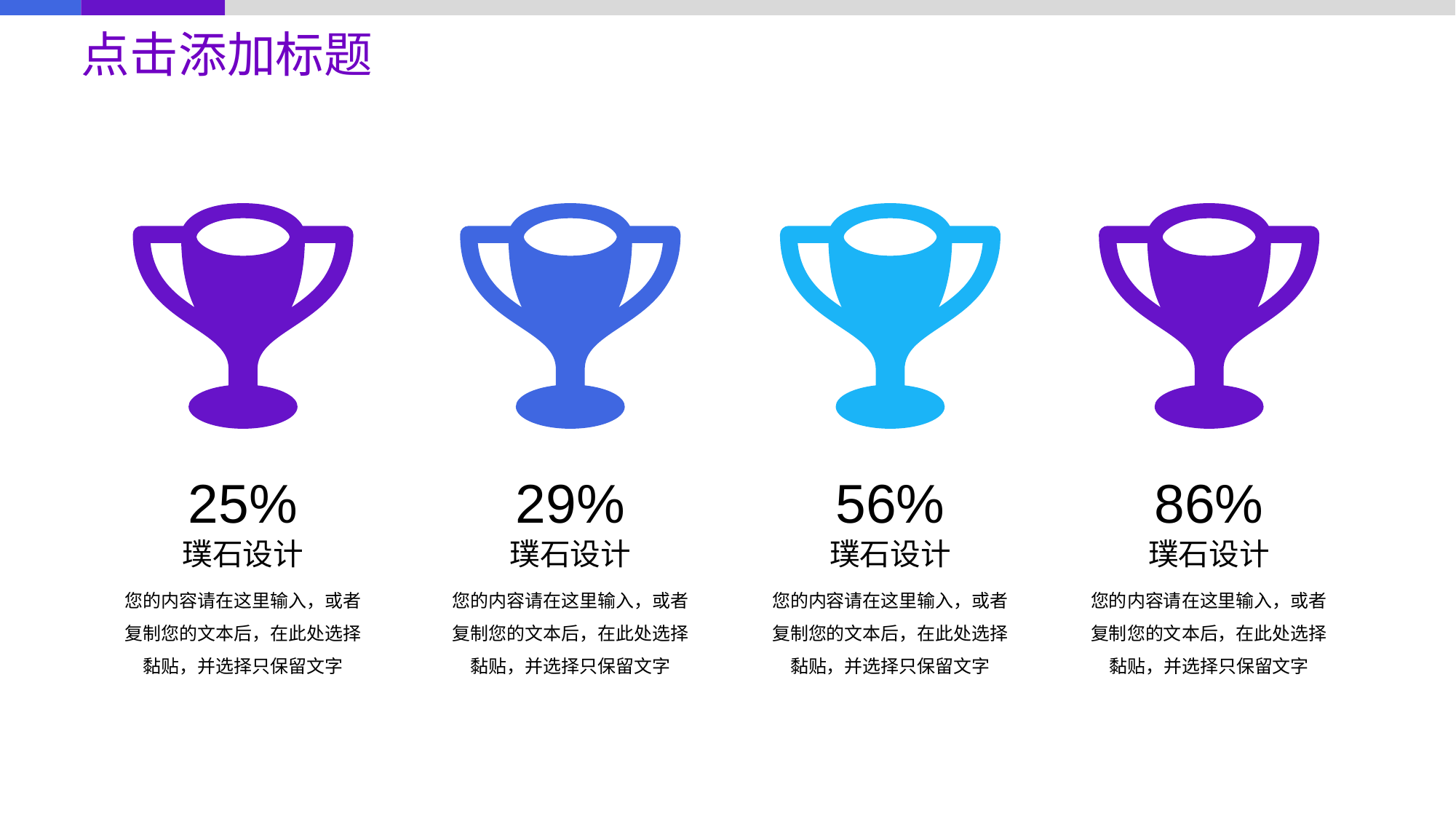

# 点击添加标题

25%
璞石设计
您的内容请在这里输入，或者复制您的文本后，在此处选择黏贴，并选择只保留文字

29%
璞石设计
您的内容请在这里输入，或者复制您的文本后，在此处选择黏贴，并选择只保留文字

56%
璞石设计
您的内容请在这里输入，或者复制您的文本后，在此处选择黏贴，并选择只保留文字

86%
璞石设计
您的内容请在这里输入，或者复制您的文本后，在此处选择黏贴，并选择只保留文字